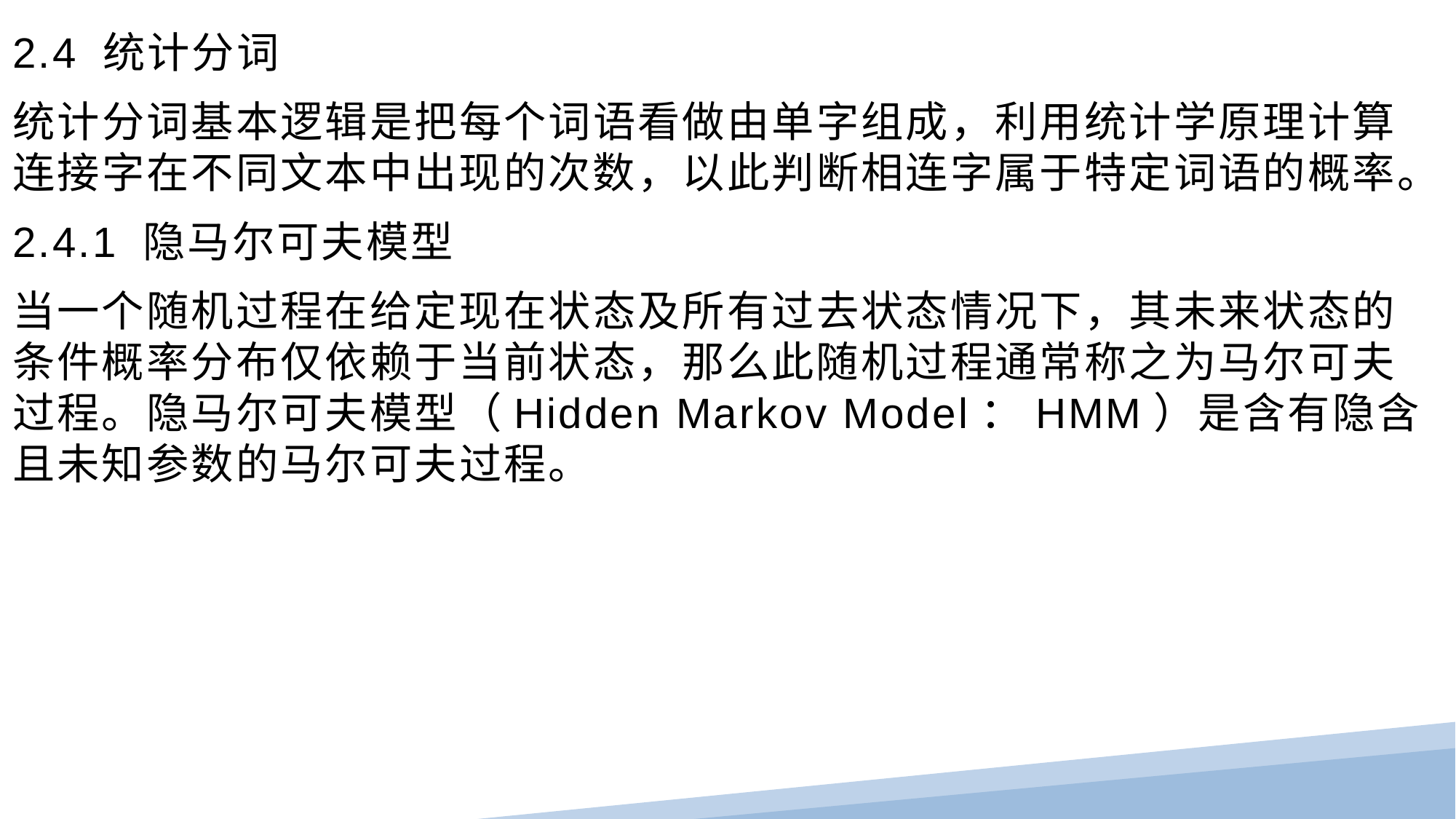

2.4 统计分词
统计分词基本逻辑是把每个词语看做由单字组成，利用统计学原理计算连接字在不同文本中出现的次数，以此判断相连字属于特定词语的概率。
2.4.1 隐马尔可夫模型
当一个随机过程在给定现在状态及所有过去状态情况下，其未来状态的条件概率分布仅依赖于当前状态，那么此随机过程通常称之为马尔可夫过程。隐马尔可夫模型（Hidden Markov Model：HMM）是含有隐含且未知参数的马尔可夫过程。

8